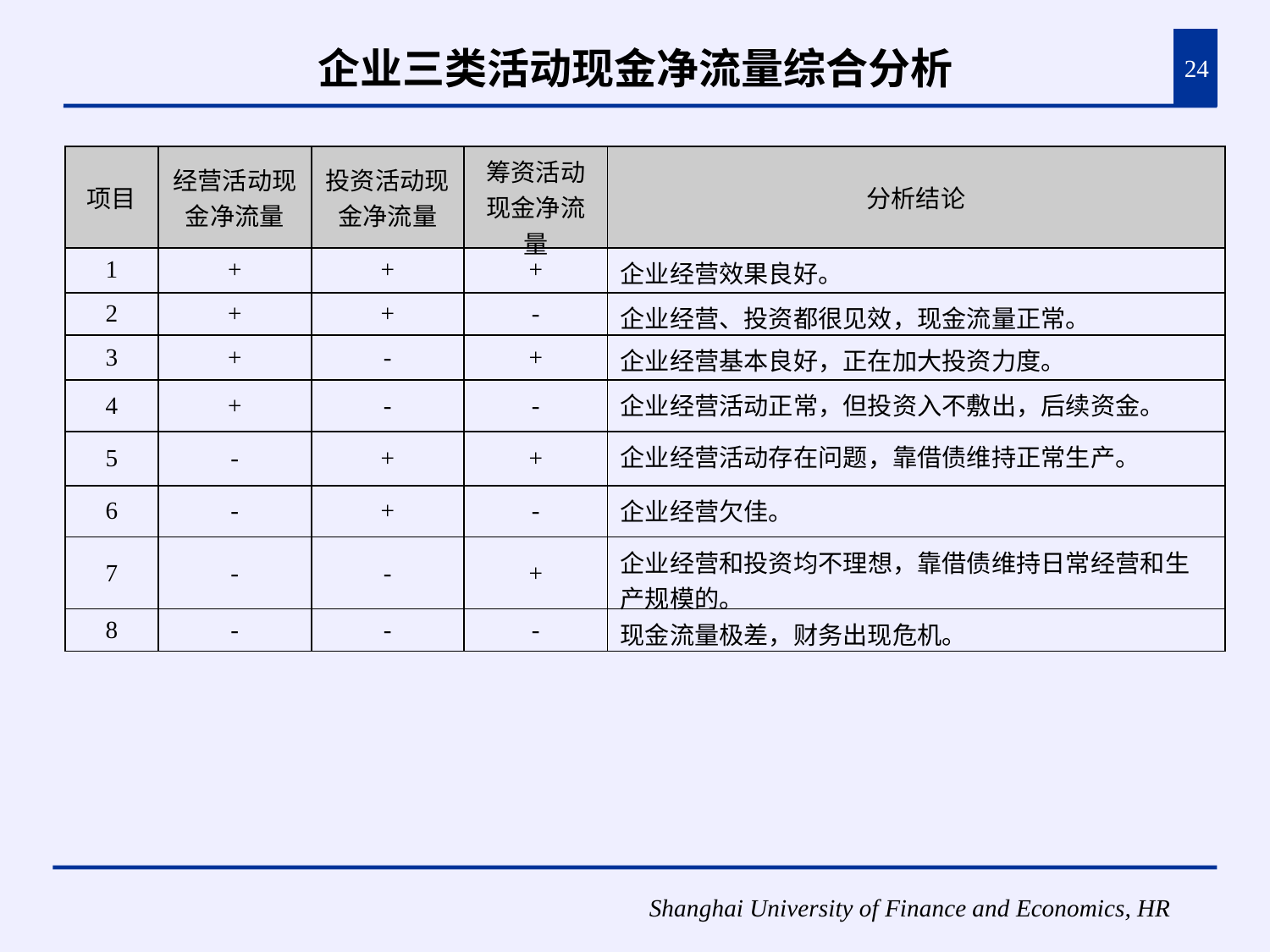

企业三类活动现金净流量综合分析
24
| 项目 | 经营活动现金净流量 | 投资活动现金净流量 | 筹资活动现金净流量 | 分析结论 |
| --- | --- | --- | --- | --- |
| 1 | + | + | + | 企业经营效果良好。 |
| 2 | + | + | - | 企业经营、投资都很见效，现金流量正常。 |
| 3 | + | - | + | 企业经营基本良好，正在加大投资力度。 |
| 4 | + | - | - | 企业经营活动正常，但投资入不敷出，后续资金。 |
| 5 | - | + | + | 企业经营活动存在问题，靠借债维持正常生产。 |
| 6 | - | + | - | 企业经营欠佳。 |
| 7 | - | - | + | 企业经营和投资均不理想，靠借债维持日常经营和生产规模的。 |
| 8 | - | - | - | 现金流量极差，财务出现危机。 |